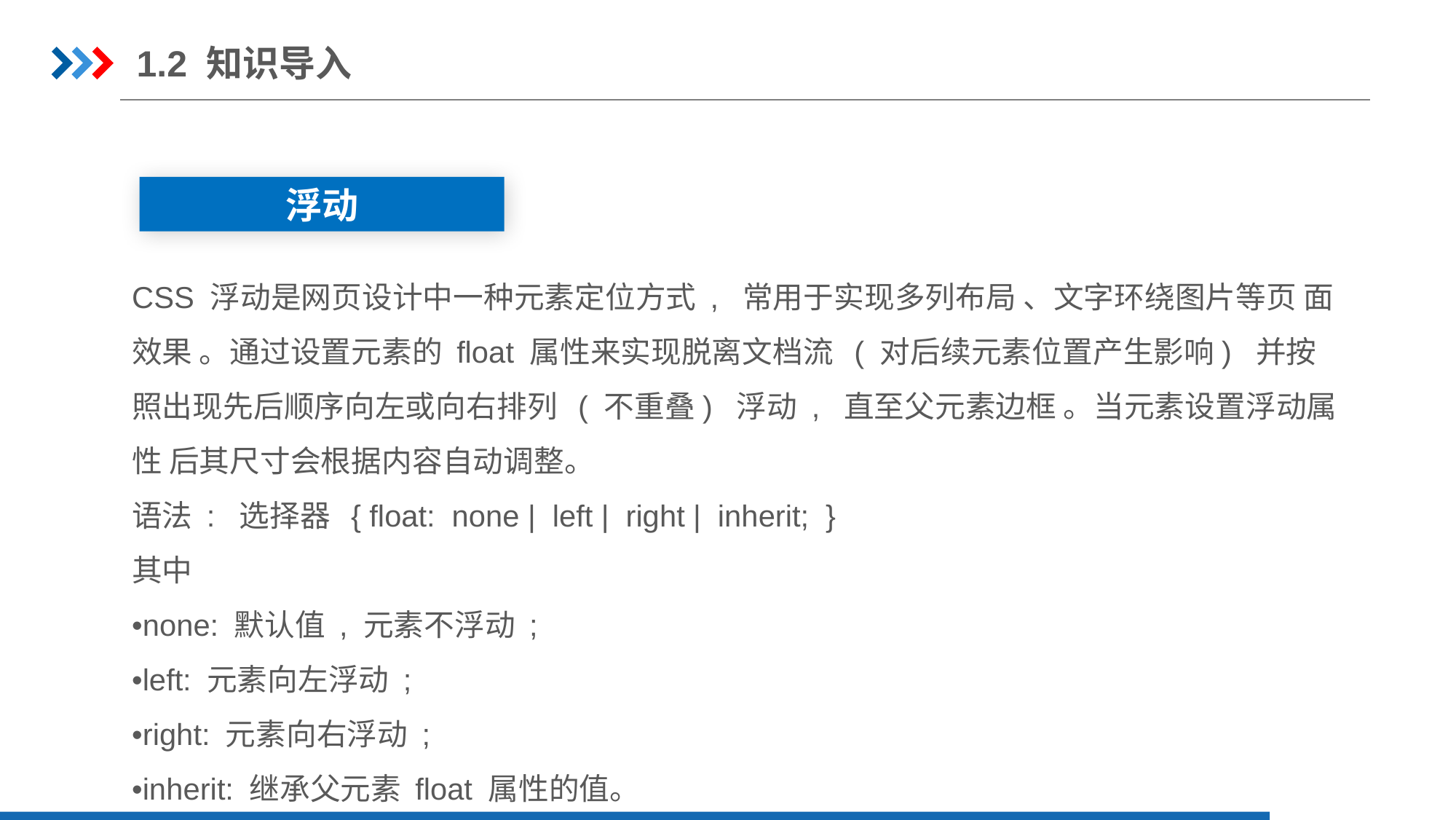

1.2 知识导入
浮动
CSS 浮动是网页设计中一种元素定位方式 ,  常用于实现多列布局 、文字环绕图片等页 面效果 。通过设置元素的 float 属性来实现脱离文档流  ( 对后续元素位置产生影响)  并按 照出现先后顺序向左或向右排列  ( 不重叠)  浮动 ,  直至父元素边框 。当元素设置浮动属性 后其尺寸会根据内容自动调整。
语法 :  选择器  { float:  none |  left |  right |  inherit;  }
其中
•none: 默认值 , 元素不浮动 ;
•left: 元素向左浮动 ;
•right: 元素向右浮动 ;
•inherit: 继承父元素 float 属性的值。